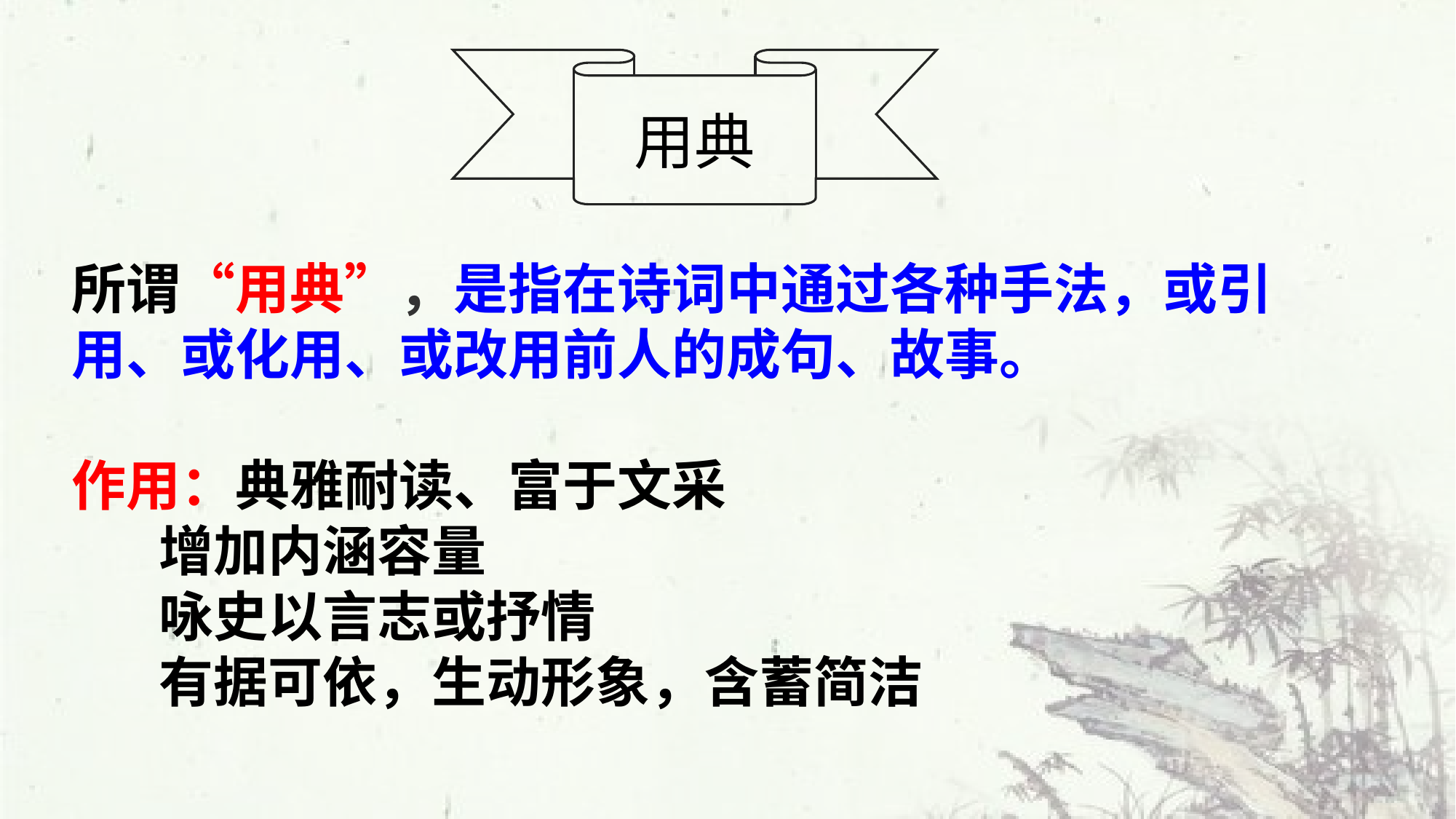

用典
所谓“用典”，是指在诗词中通过各种手法，或引用、或化用、或改用前人的成句、故事。

作用：典雅耐读、富于文采
      增加内涵容量
      咏史以言志或抒情
      有据可依，生动形象，含蓄简洁